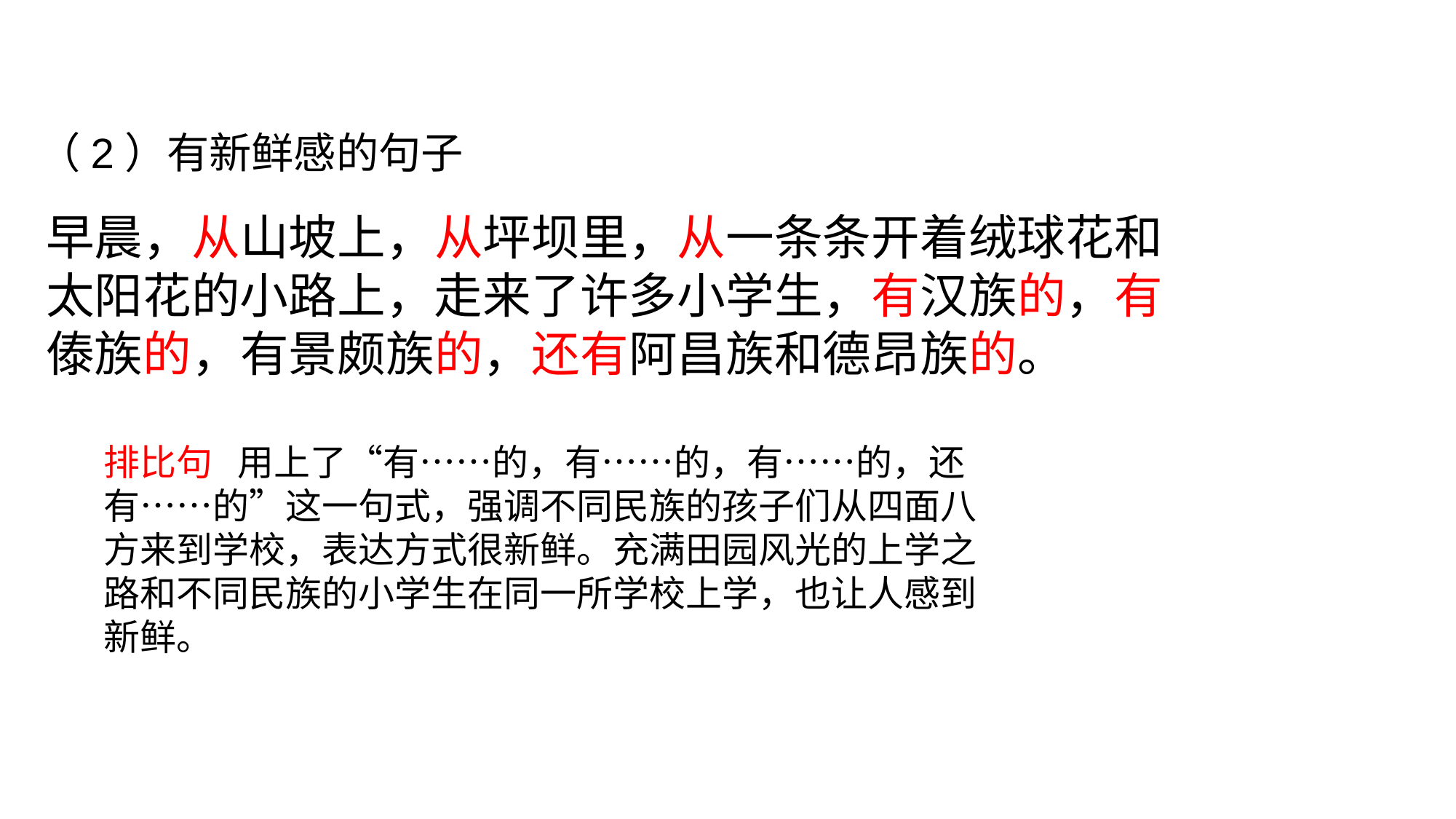

（2）有新鲜感的句子
早晨，从山坡上，从坪坝里，从一条条开着绒球花和太阳花的小路上，走来了许多小学生，有汉族的，有傣族的，有景颇族的，还有阿昌族和德昂族的。
排比句   用上了“有……的，有……的，有……的，还有……的”这一句式，强调不同民族的孩子们从四面八方来到学校，表达方式很新鲜。充满田园风光的上学之路和不同民族的小学生在同一所学校上学，也让人感到新鲜。